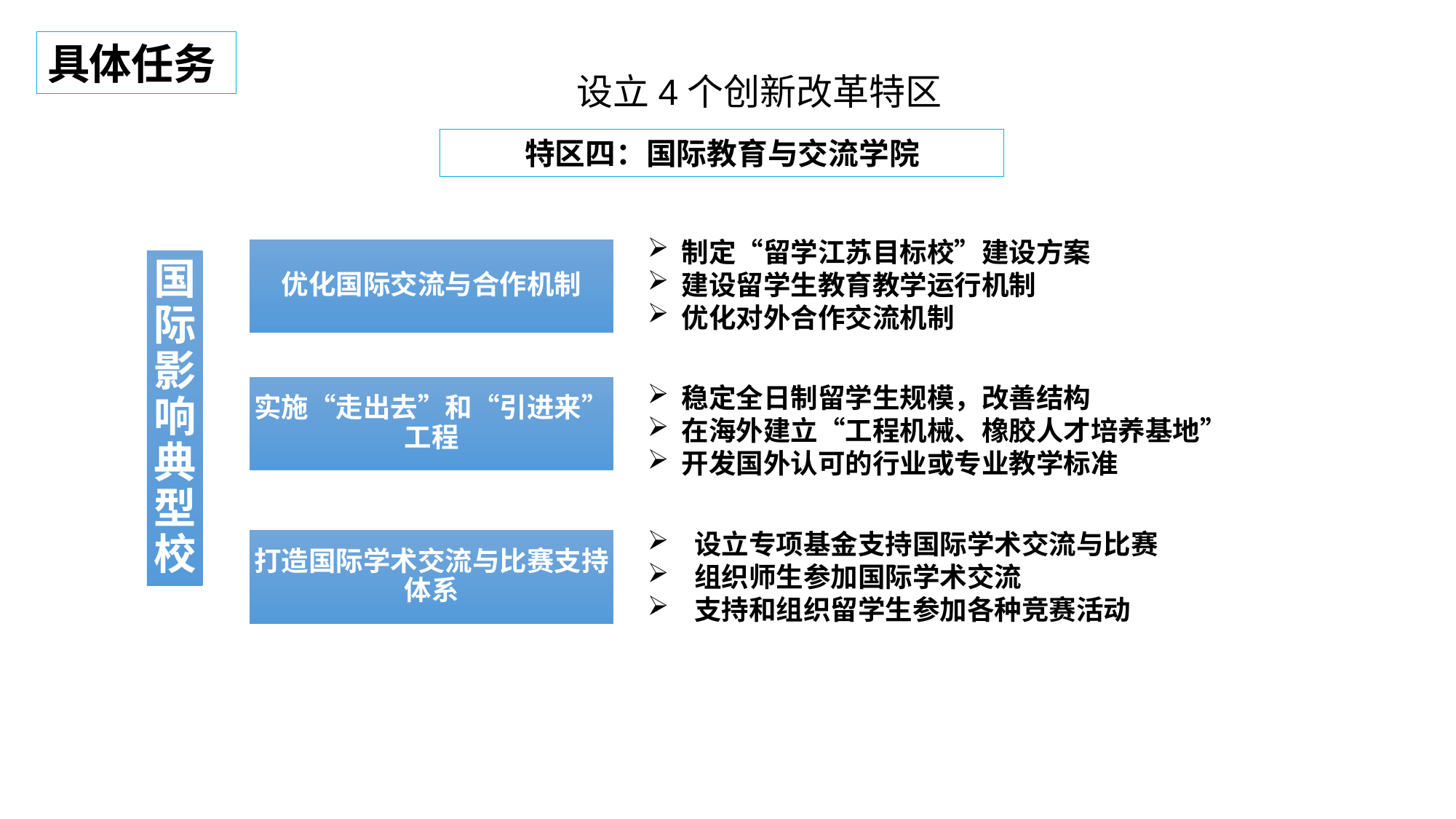

具体任务
设立4个创新改革特区
特区四：国际教育与交流学院
制定“留学江苏目标校”建设方案
建设留学生教育教学运行机制
优化对外合作交流机制
优化国际交流与合作机制
国际影响典型校
稳定全日制留学生规模，改善结构
在海外建立“工程机械、橡胶人才培养基地”
开发国外认可的行业或专业教学标准
实施“走出去”和“引进来”工程
 设立专项基金支持国际学术交流与比赛
 组织师生参加国际学术交流
 支持和组织留学生参加各种竞赛活动
打造国际学术交流与比赛支持体系